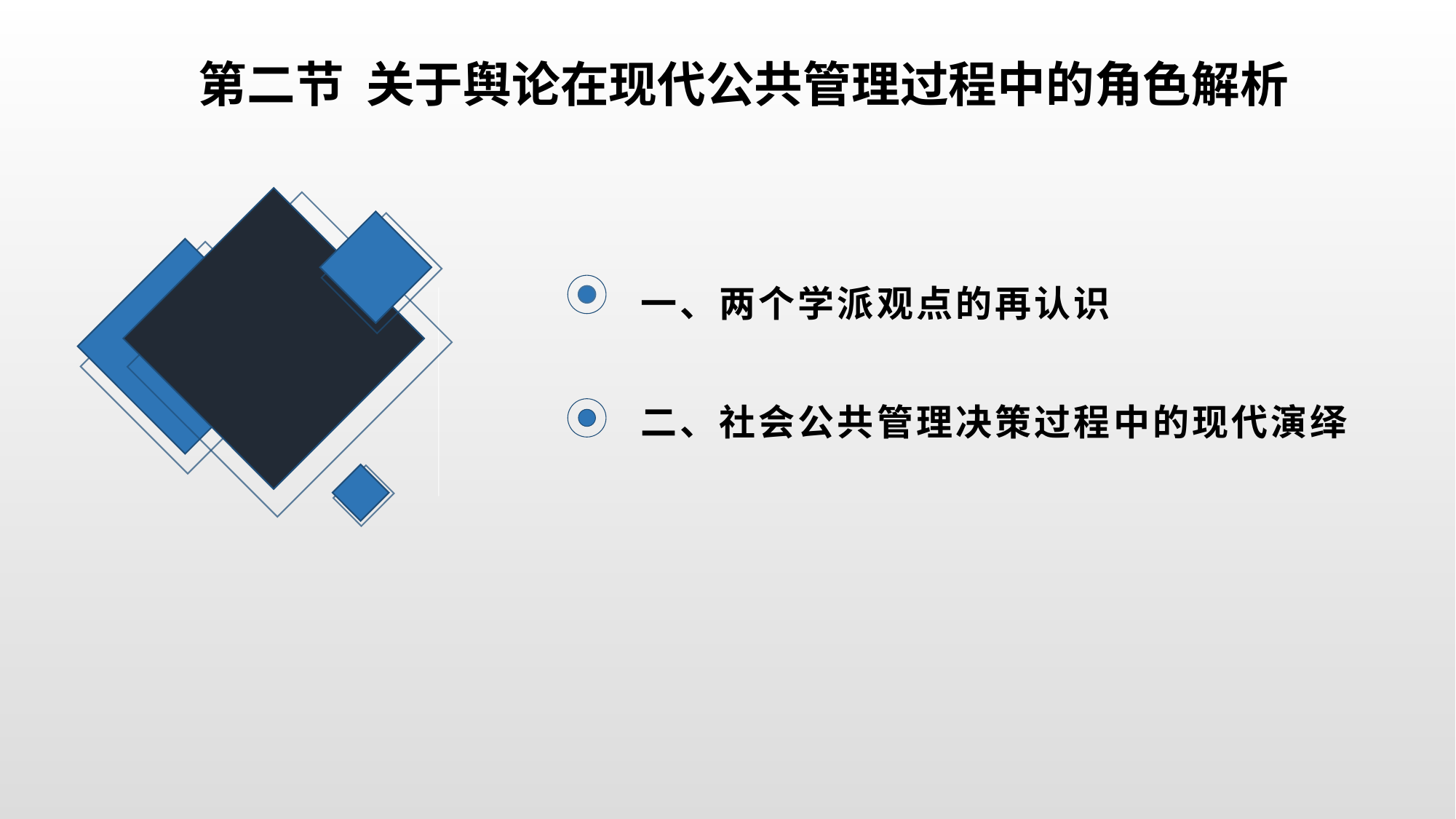

第二节  关于舆论在现代公共管理过程中的角色解析

一、两个学派观点的再认识
二、社会公共管理决策过程中的现代演绎